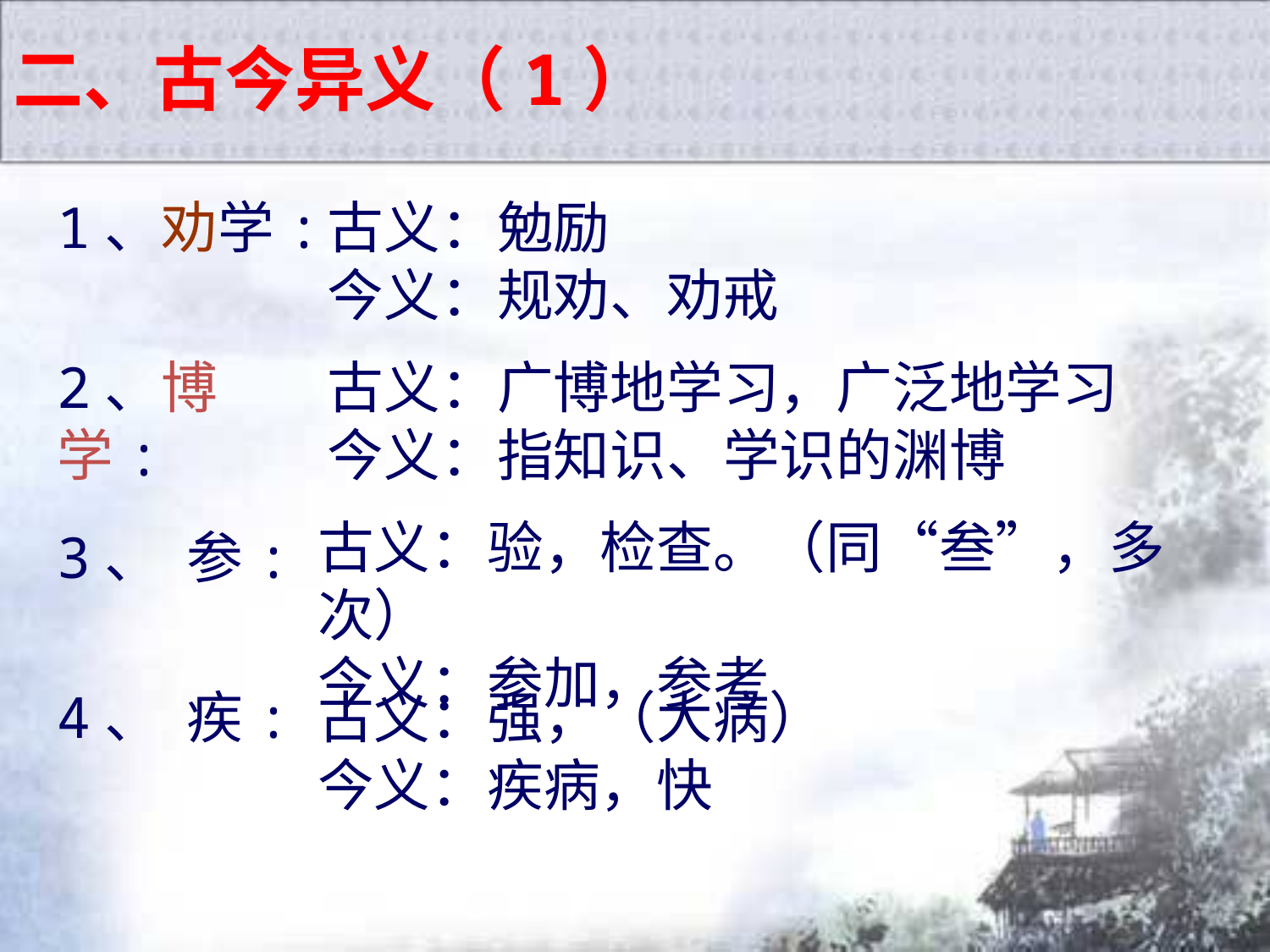

二、古今异义（1）
古义：勉励
今义：规劝、劝戒
1、劝学:
2、博学:
古义：广博地学习，广泛地学习
今义：指知识、学识的渊博
古义：验，检查。（同“叁”，多次）
今义：参加，参考
3、  参:
4、  疾:
古义：强，（大病）
今义：疾病，快